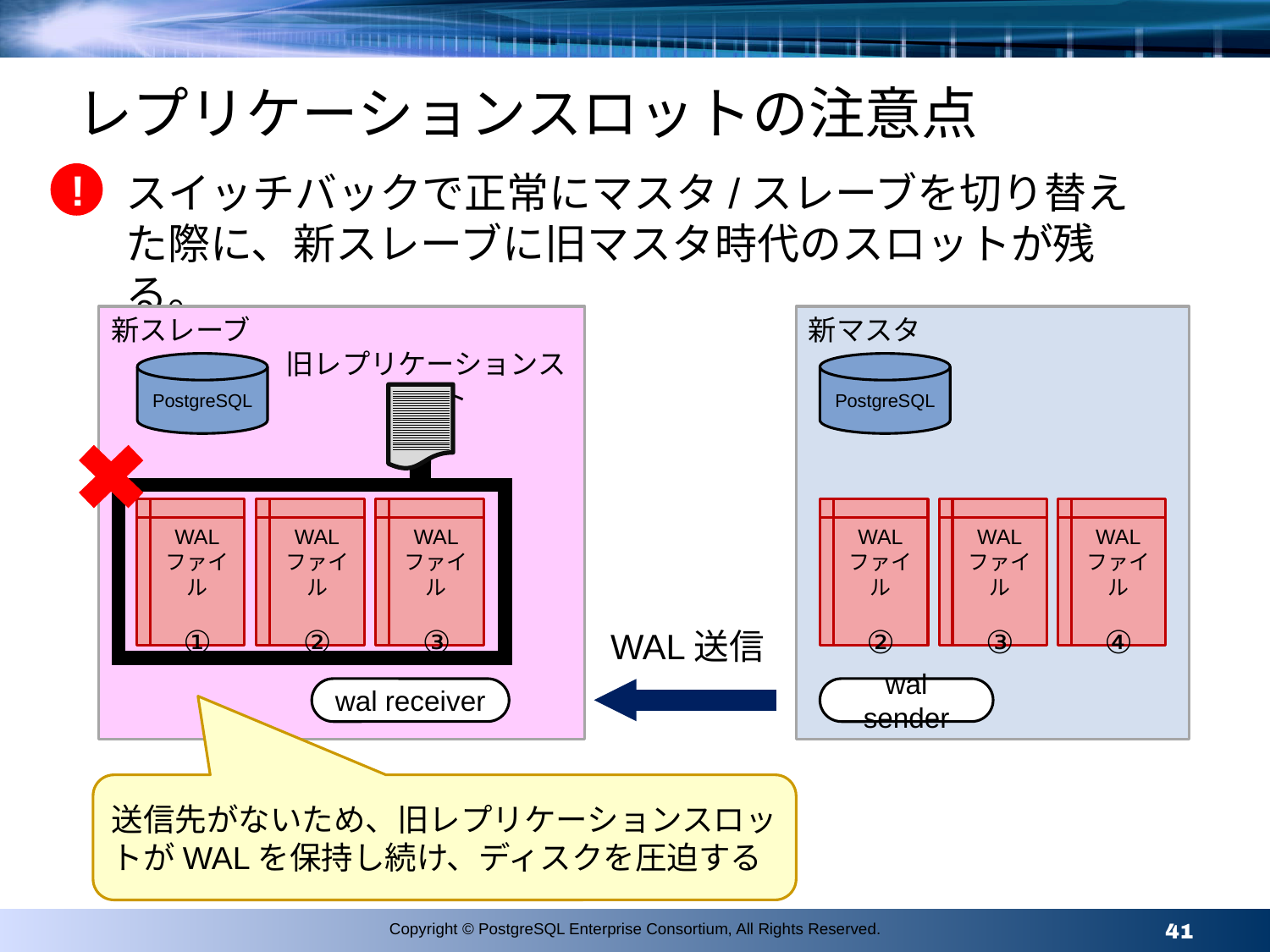

# レプリケーションスロットの注意点
スイッチバックで正常にマスタ/スレーブを切り替えた際に、新スレーブに旧マスタ時代のスロットが残る。
!
新スレーブ
新マスタ
旧レプリケーションスロット
PostgreSQL
PostgreSQL

WAL
ファイル

①
WAL
ファイル

②
WAL
ファイル

③
WAL
ファイル

②
WAL
ファイル

③
WAL
ファイル

④
WAL送信
wal receiver
wal sender
送信先がないため、旧レプリケーションスロットがWALを保持し続け、ディスクを圧迫する
41